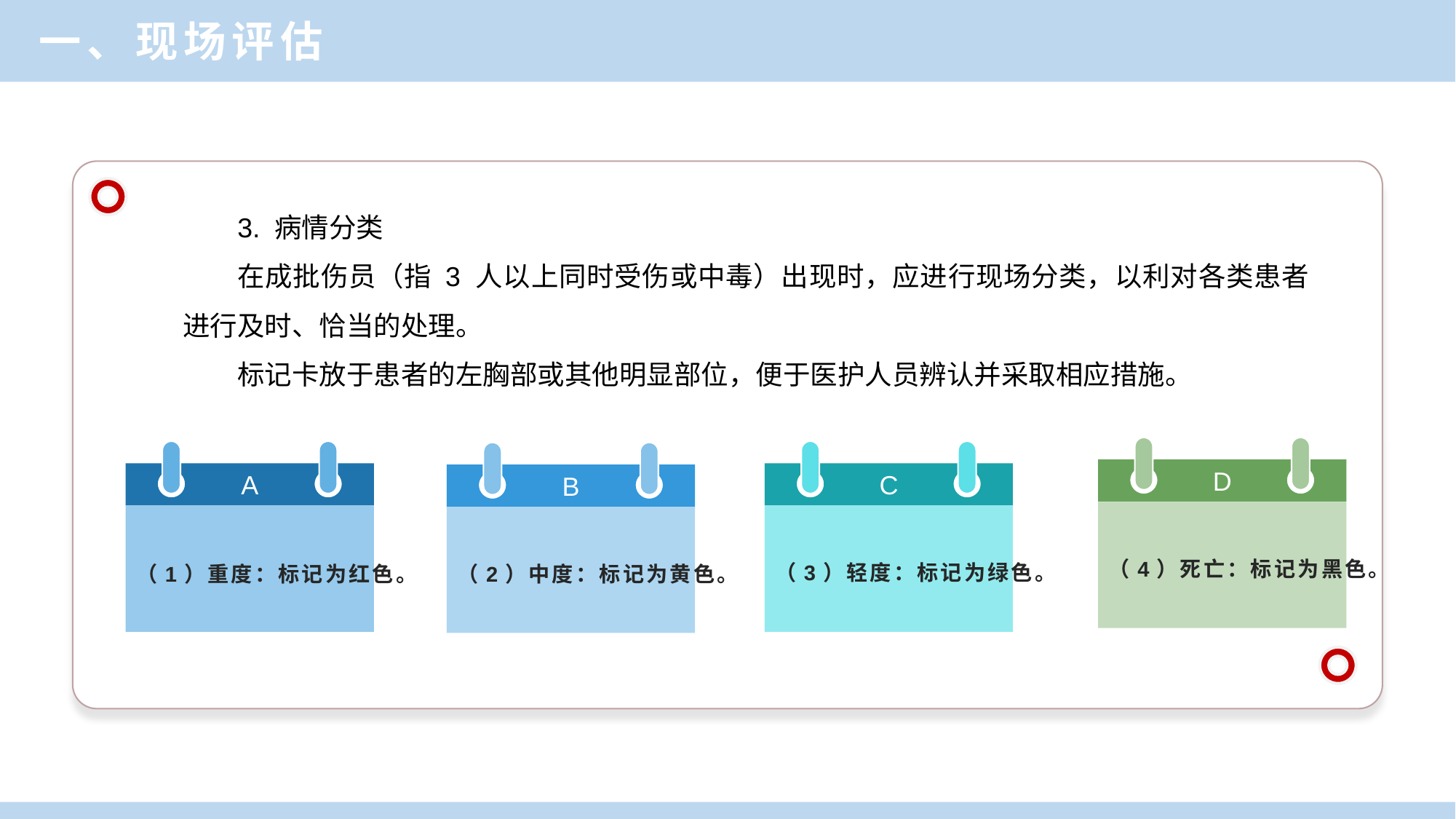

一、现场评估

3. 病情分类
在成批伤员（指 3 人以上同时受伤或中毒）出现时，应进行现场分类，以利对各类患者进行及时、恰当的处理。
标记卡放于患者的左胸部或其他明显部位，便于医护人员辨认并采取相应措施。

D

（4）死亡：标记为黑色。

A

（1）重度：标记为红色。

C

（3）轻度：标记为绿色。

B

（2）中度：标记为黄色。